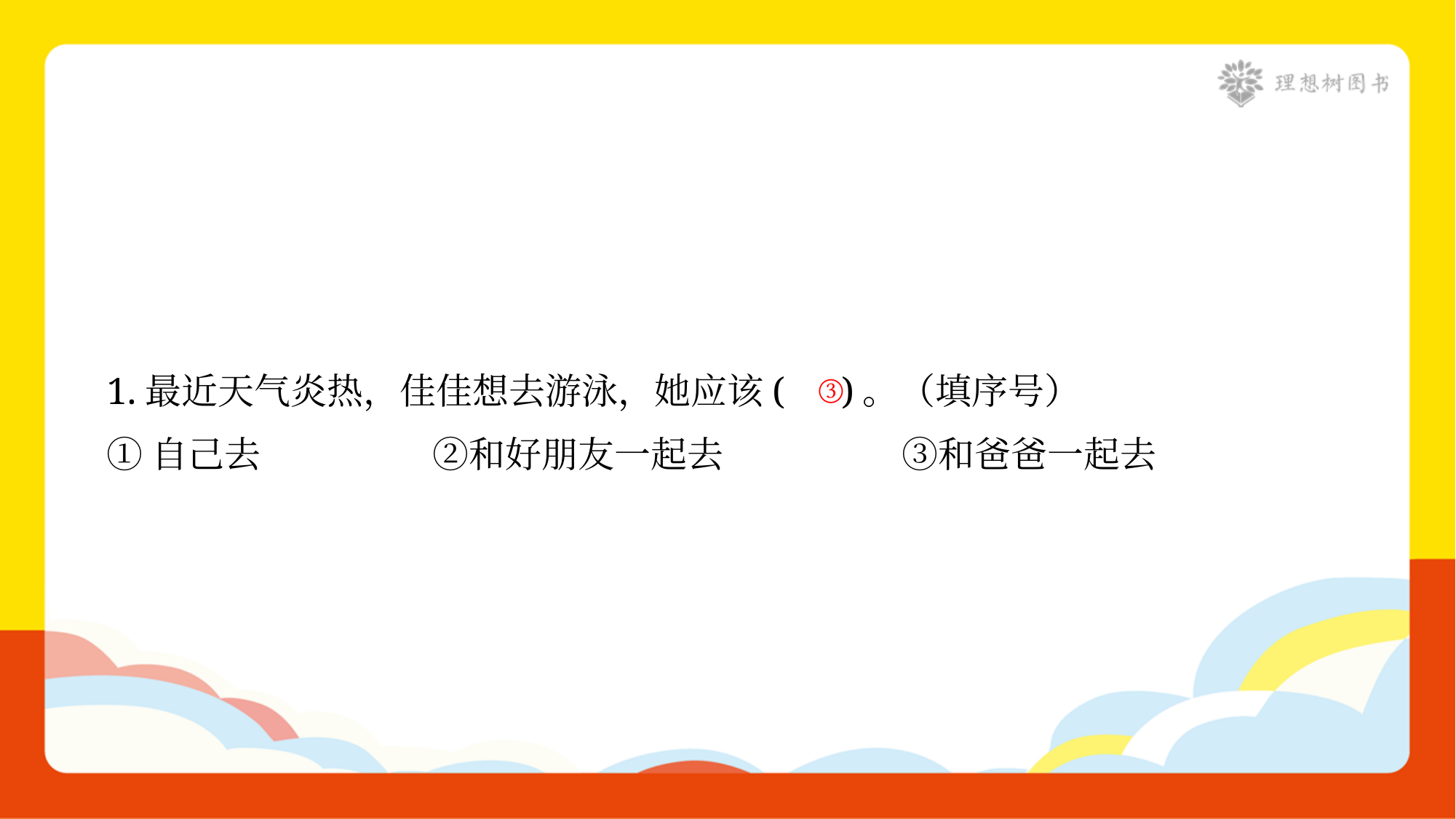

③
1.最近天气炎热，佳佳想去游泳，她应该(      )。（填序号）
①自己去	②和好朋友一起去	③和爸爸一起去